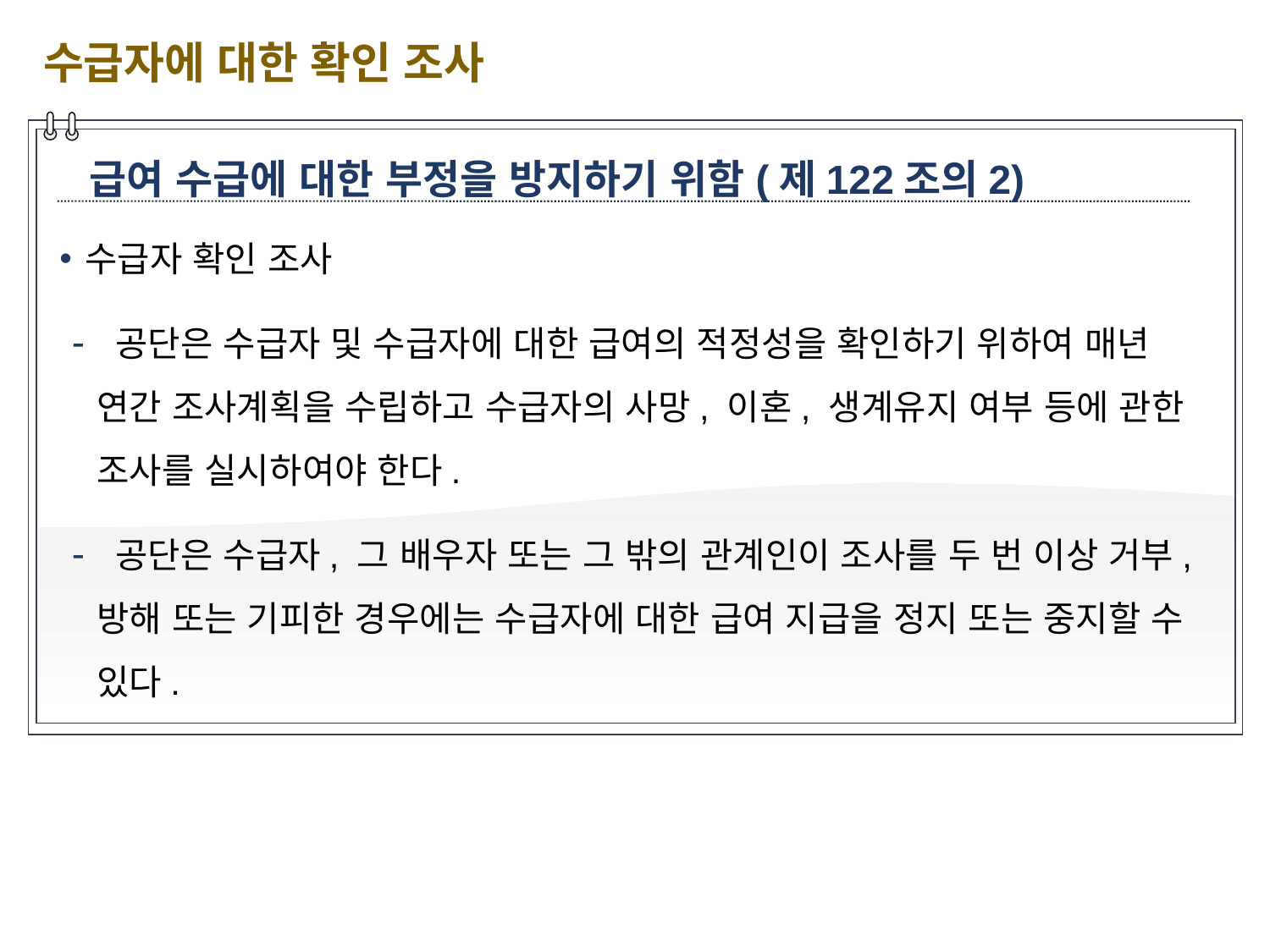

수급자에 대한 확인 조사

급여 수급에 대한 부정을 방지하기 위함(제122조의2)

수급자 확인 조사
 공단은 수급자 및 수급자에 대한 급여의 적정성을 확인하기 위하여 매년 연간 조사계획을 수립하고 수급자의 사망, 이혼, 생계유지 여부 등에 관한 조사를 실시하여야 한다.
 공단은 수급자, 그 배우자 또는 그 밖의 관계인이 조사를 두 번 이상 거부, 방해 또는 기피한 경우에는 수급자에 대한 급여 지급을 정지 또는 중지할 수 있다.